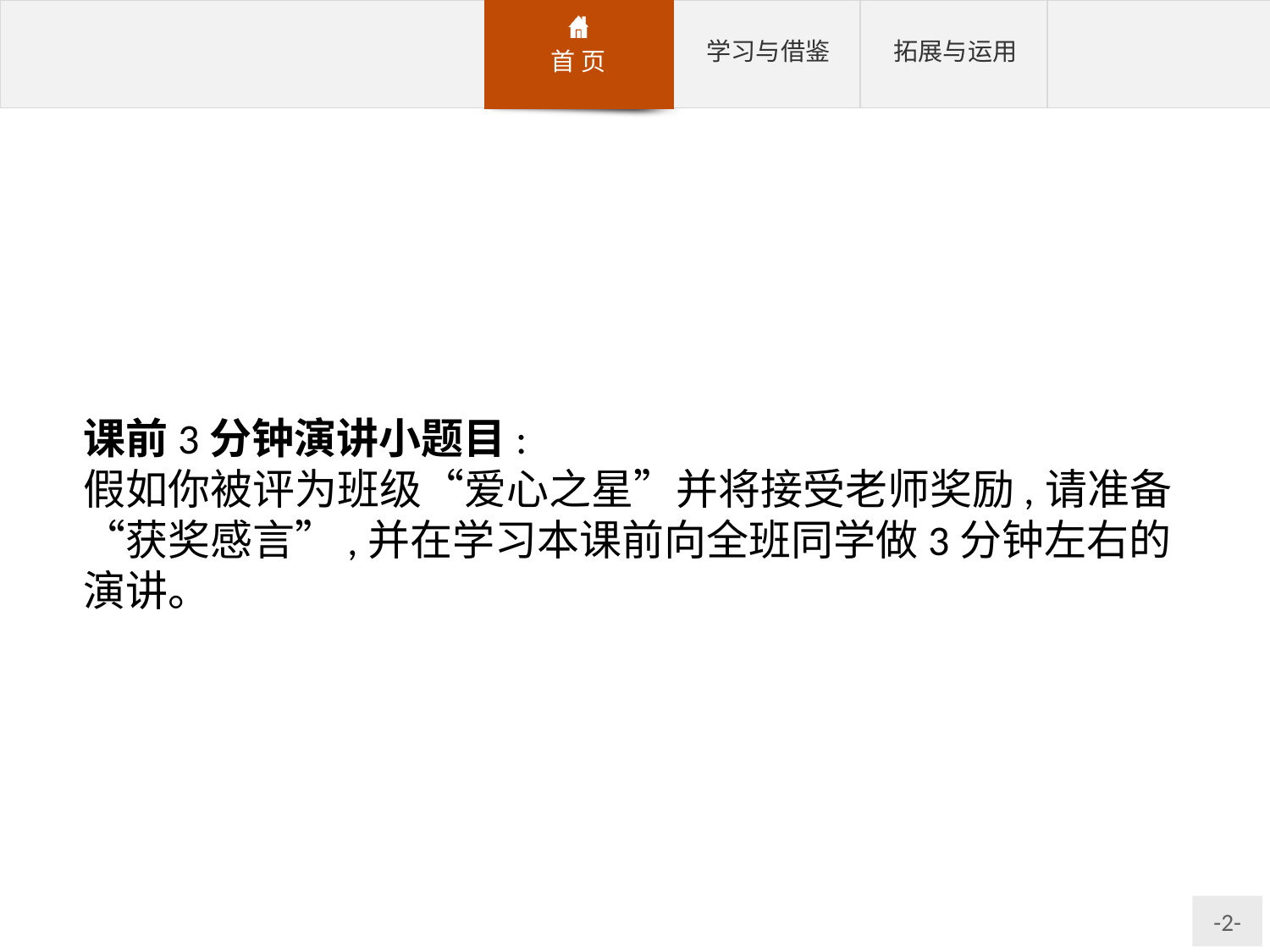

课前3分钟演讲小题目:
假如你被评为班级“爱心之星”并将接受老师奖励,请准备“获奖感言”,并在学习本课前向全班同学做3分钟左右的演讲。